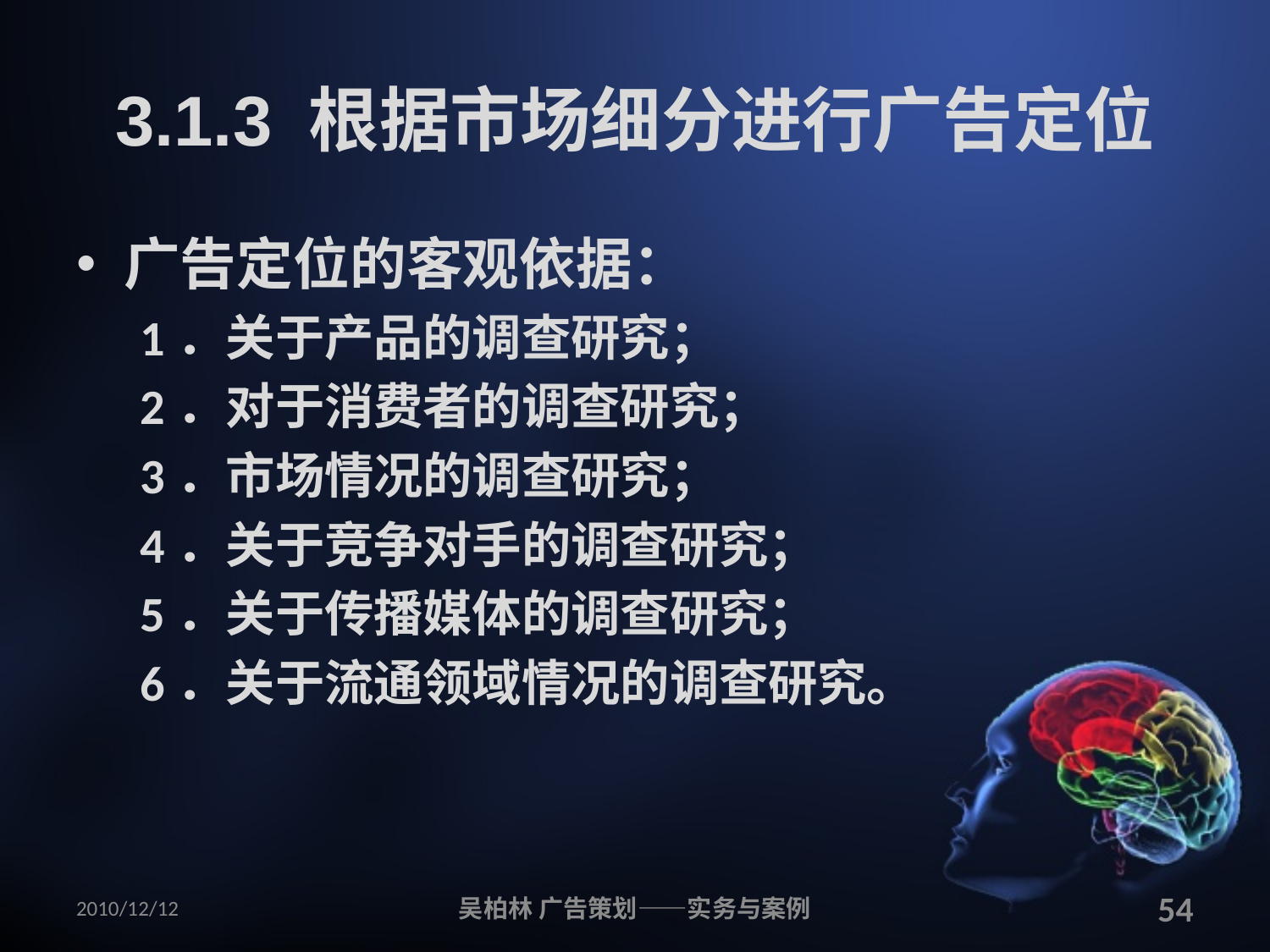

# 3.1.3 根据市场细分进行广告定位
广告定位的客观依据：
1．关于产品的调查研究；
2．对于消费者的调查研究；
3．市场情况的调查研究；
4．关于竞争对手的调查研究；
5．关于传播媒体的调查研究；
6．关于流通领域情况的调查研究。
2010/12/12
吴柏林 广告策划——实务与案例
54